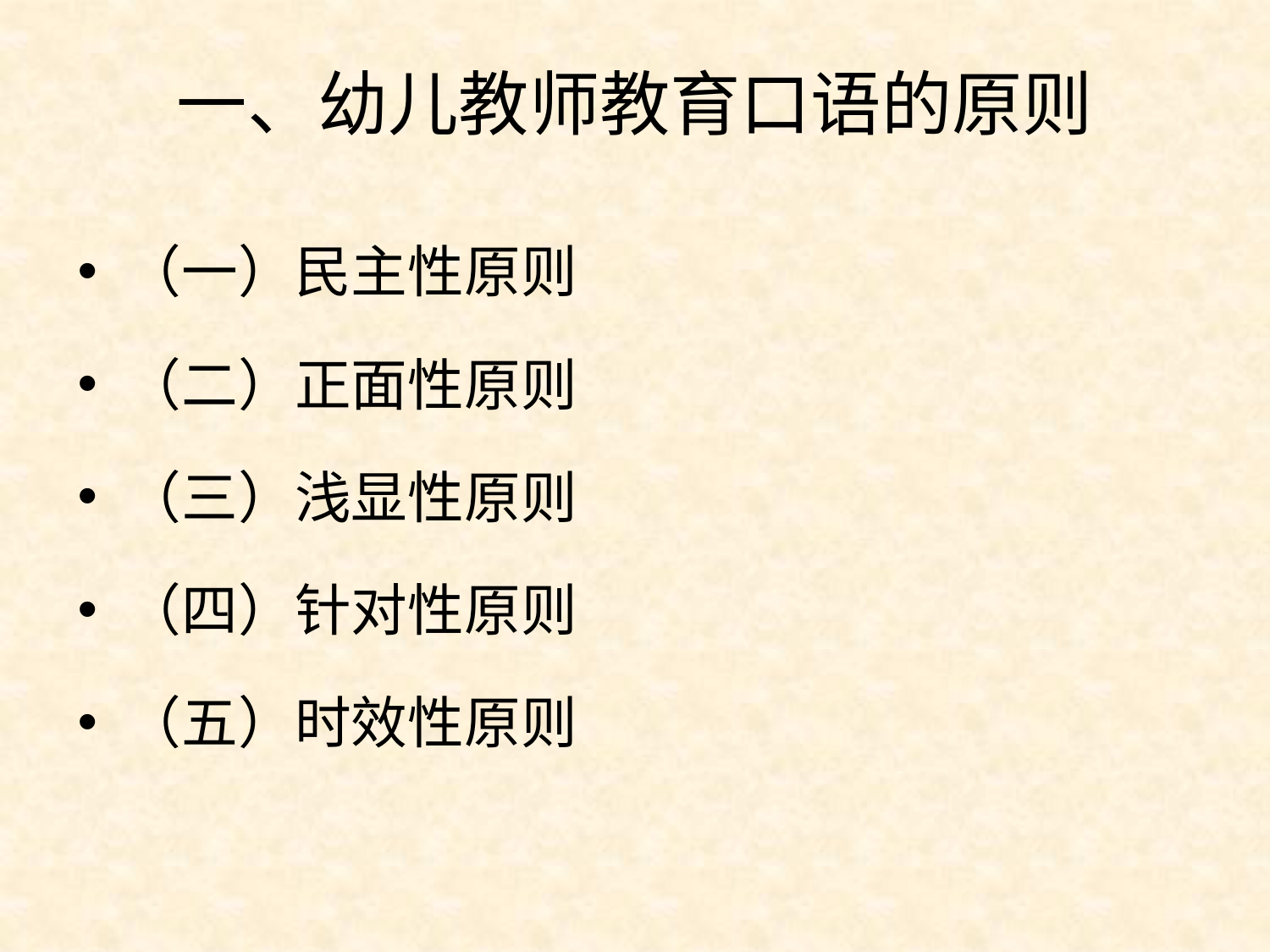

# 一、幼儿教师教育口语的原则
（一）民主性原则
（二）正面性原则
（三）浅显性原则
（四）针对性原则
（五）时效性原则